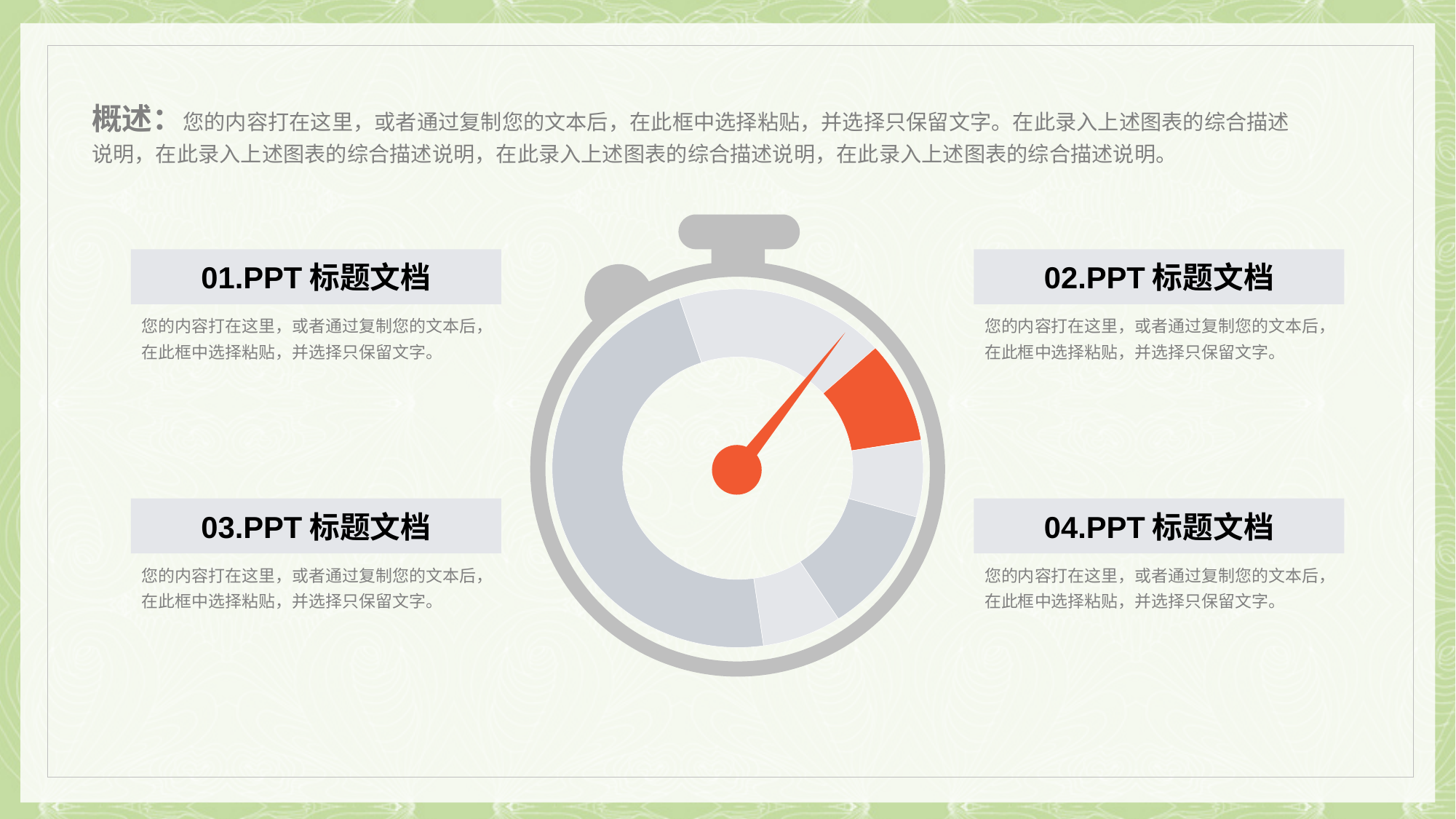

概述：您的内容打在这里，或者通过复制您的文本后，在此框中选择粘贴，并选择只保留文字。在此录入上述图表的综合描述说明，在此录入上述图表的综合描述说明，在此录入上述图表的综合描述说明，在此录入上述图表的综合描述说明。

01.PPT标题文档
02.PPT标题文档
您的内容打在这里，或者通过复制您的文本后，在此框中选择粘贴，并选择只保留文字。
您的内容打在这里，或者通过复制您的文本后，在此框中选择粘贴，并选择只保留文字。
03.PPT标题文档
04.PPT标题文档
您的内容打在这里，或者通过复制您的文本后，在此框中选择粘贴，并选择只保留文字。
您的内容打在这里，或者通过复制您的文本后，在此框中选择粘贴，并选择只保留文字。